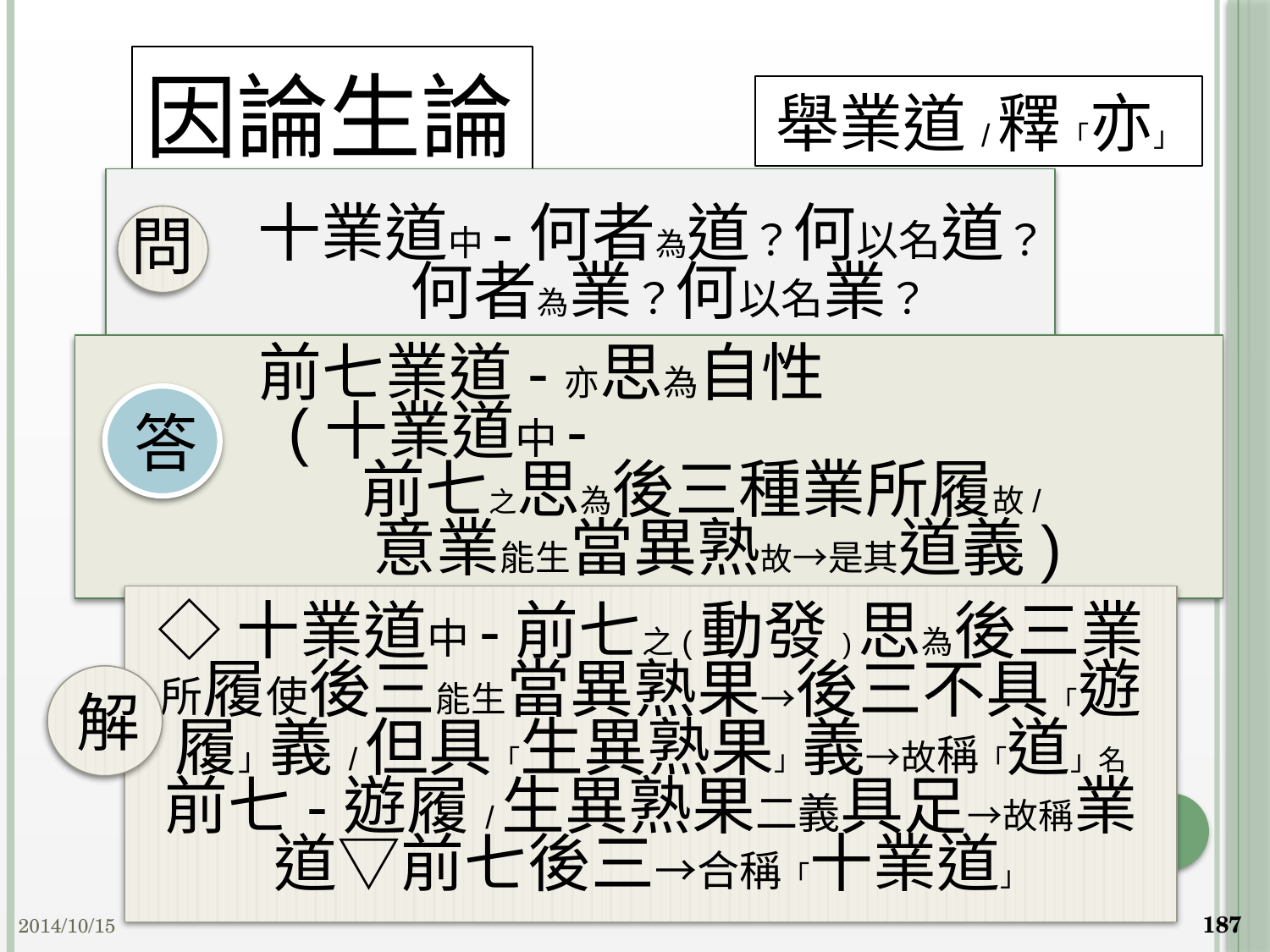

# 因論生論
舉業道/釋「亦」
十業道中-何者為道？何以名道？                何者為業？何以名業？
前七業道-亦思為自性                           (十業道中-                                        前七之思為後三種業所履故/                             意業能生當異熟故→是其道義)
問
答
◇十業道中-前七之(動發)思為後三業所履使後三能生當異熟果→後三不具「遊履」義/但具「生異熟果」義→故稱「道」名
前七-遊履/生異熟果二義具足→故稱業道▽前七後三→合稱「十業道」
解
2014/10/15
187